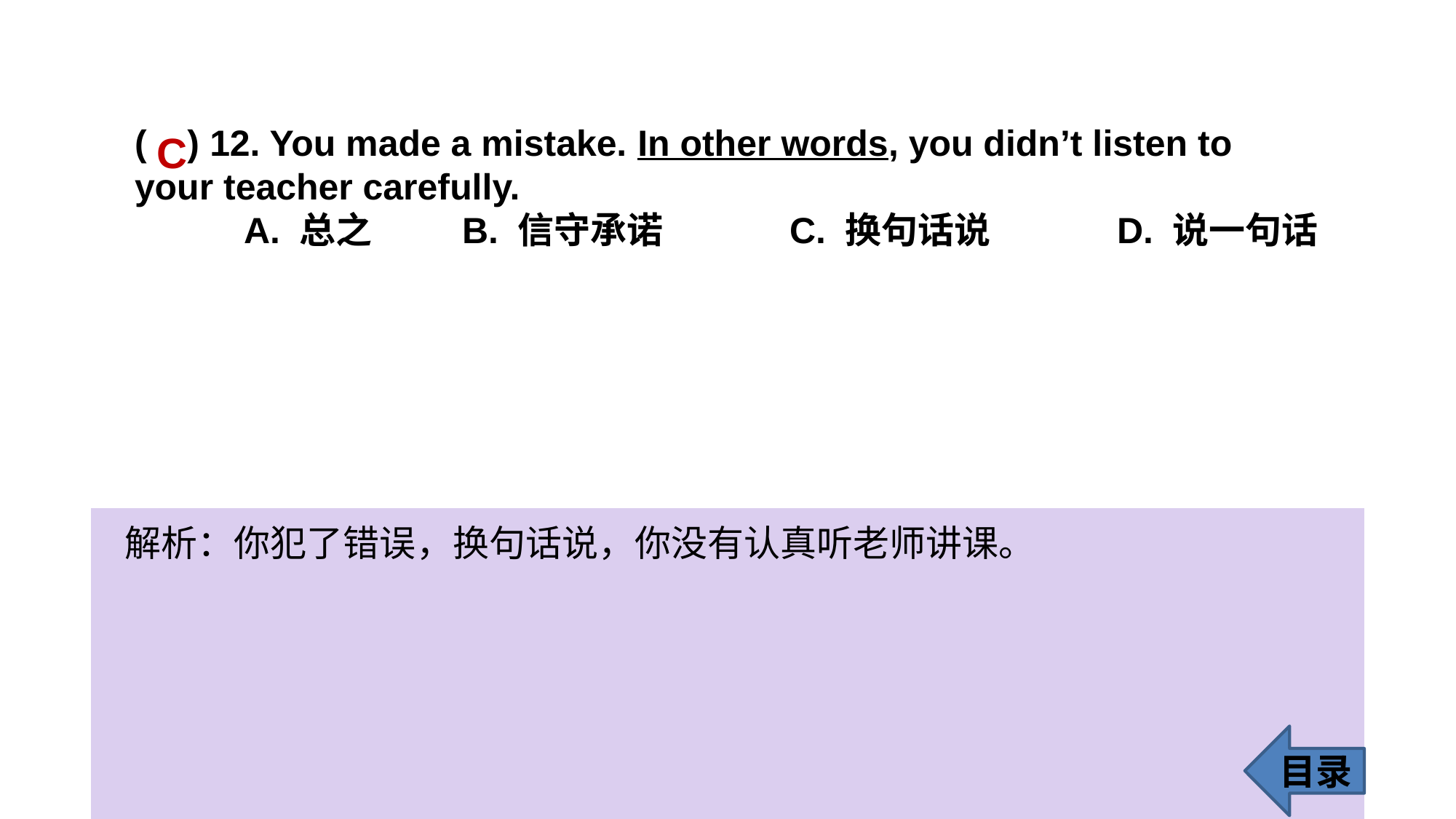

(    ) 12. You made a mistake. In other words, you didn’t listen to 	    your teacher carefully.
	A. 总之 	B. 信守承诺 		C. 换句话说 		D. 说一句话
C

解析：你犯了错误，换句话说，你没有认真听老师讲课。
目录
18